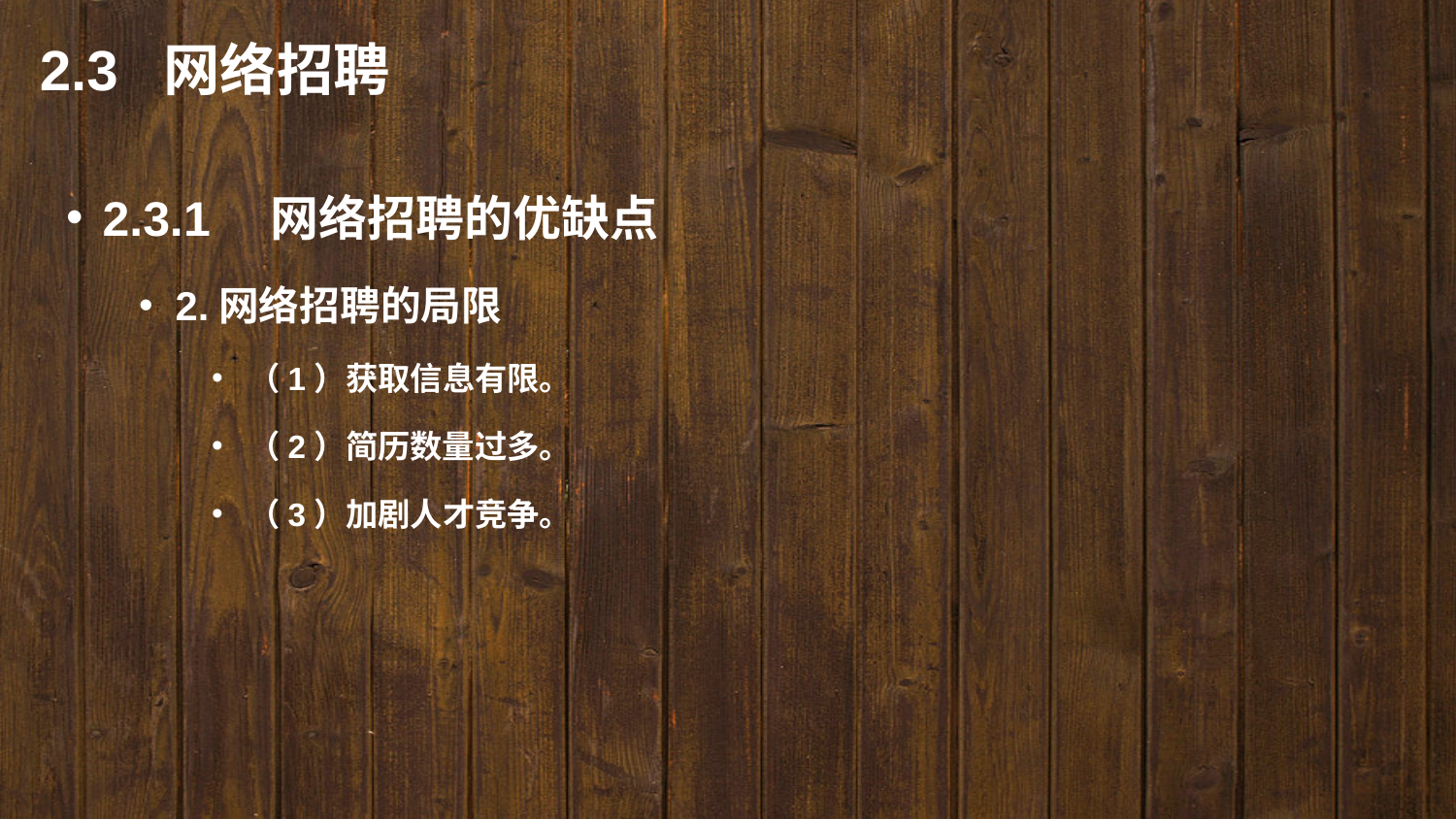

2.3  网络招聘
2.3.1　网络招聘的优缺点
2.网络招聘的局限
（1）获取信息有限。
（2）简历数量过多。
（3）加剧人才竞争。